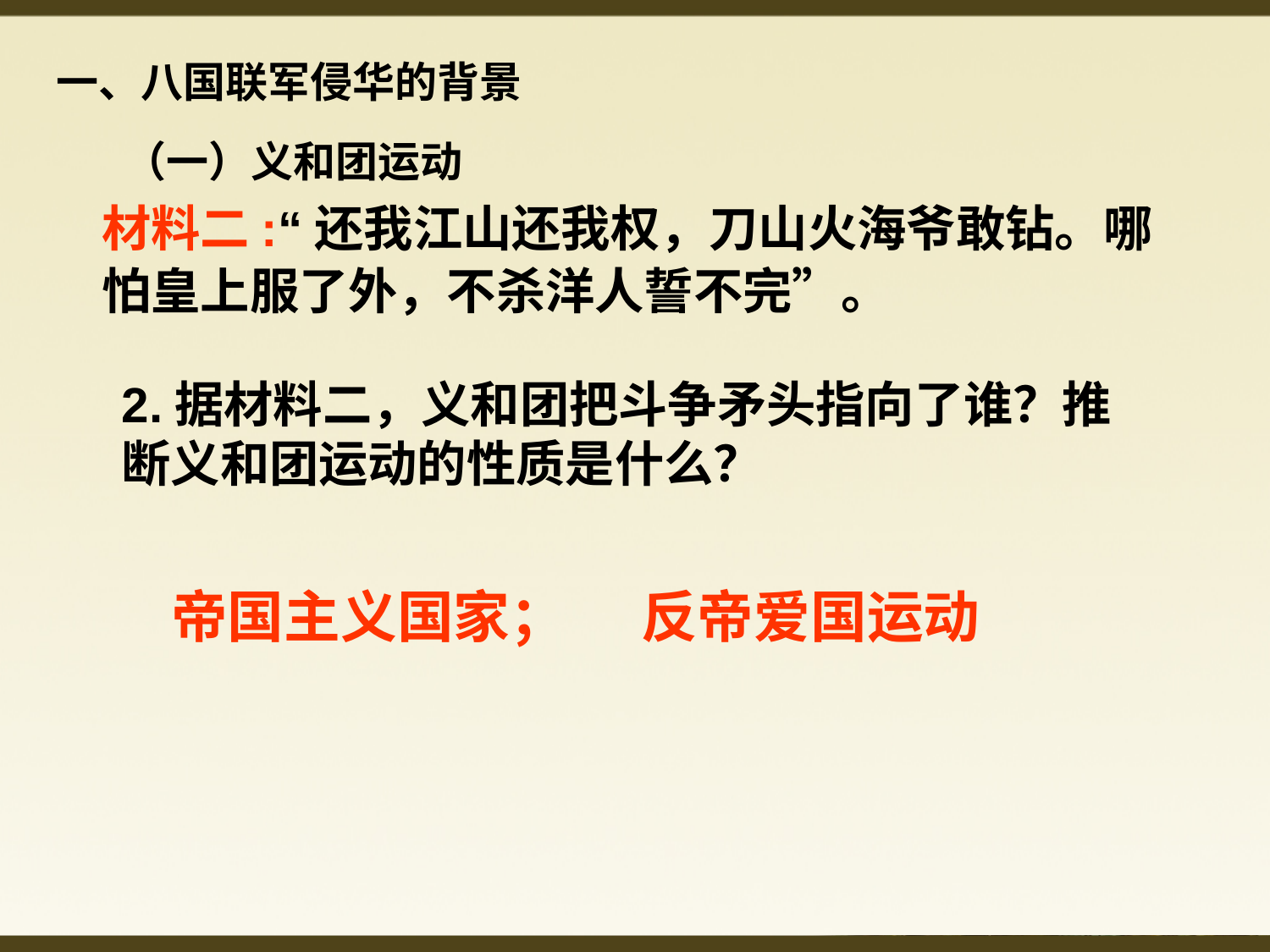

一、八国联军侵华的背景
（一）义和团运动
材料二:“还我江山还我权，刀山火海爷敢钻。哪怕皇上服了外，不杀洋人誓不完”。
2.据材料二，义和团把斗争矛头指向了谁？推断义和团运动的性质是什么？
帝国主义国家；
反帝爱国运动